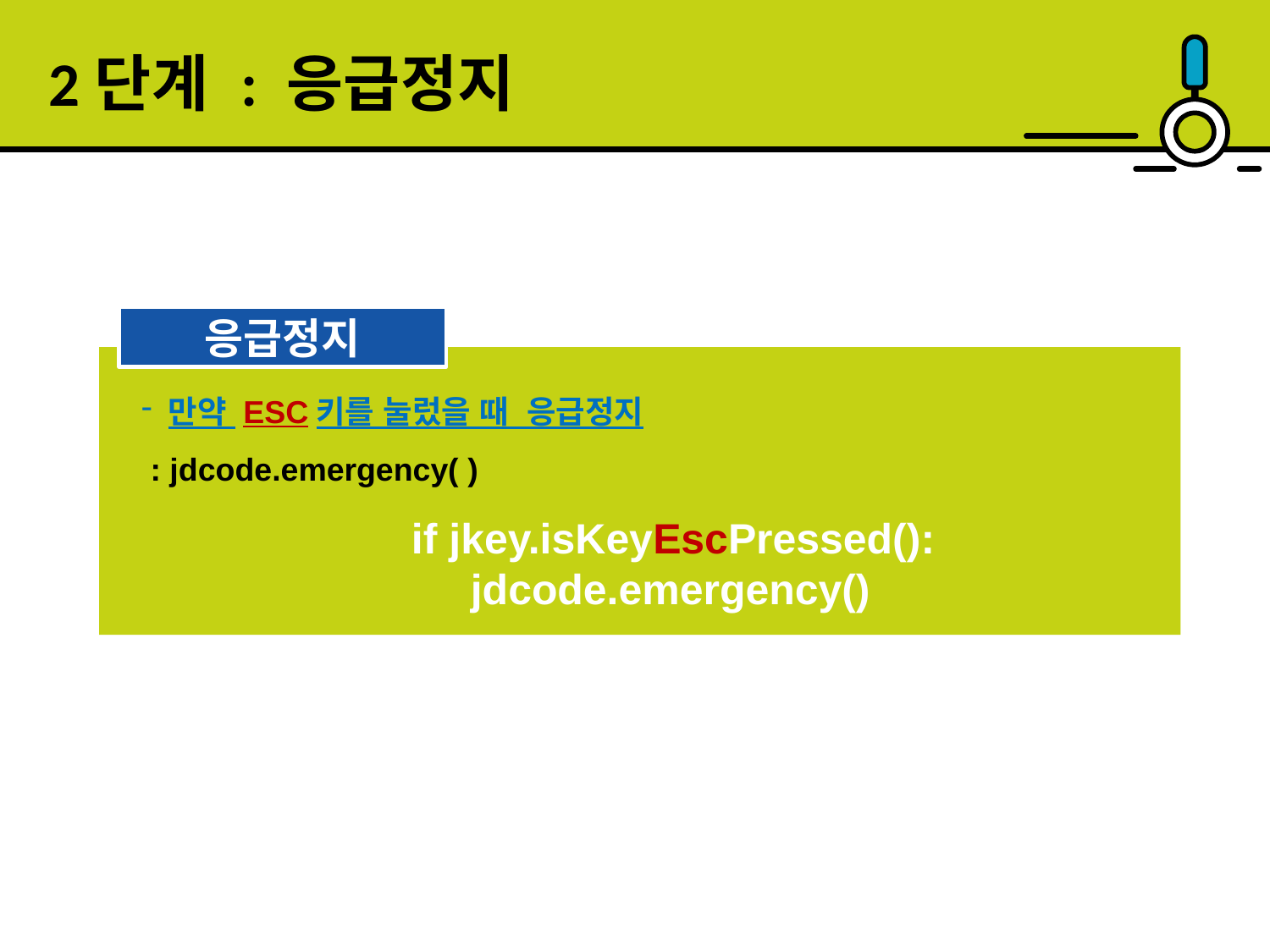

2단계 : 응급정지
응급정지

 만약 ESC키를 눌렀을 때  응급정지
 : jdcode.emergency( )
 if jkey.isKeyEscPressed():
      jdcode.emergency()